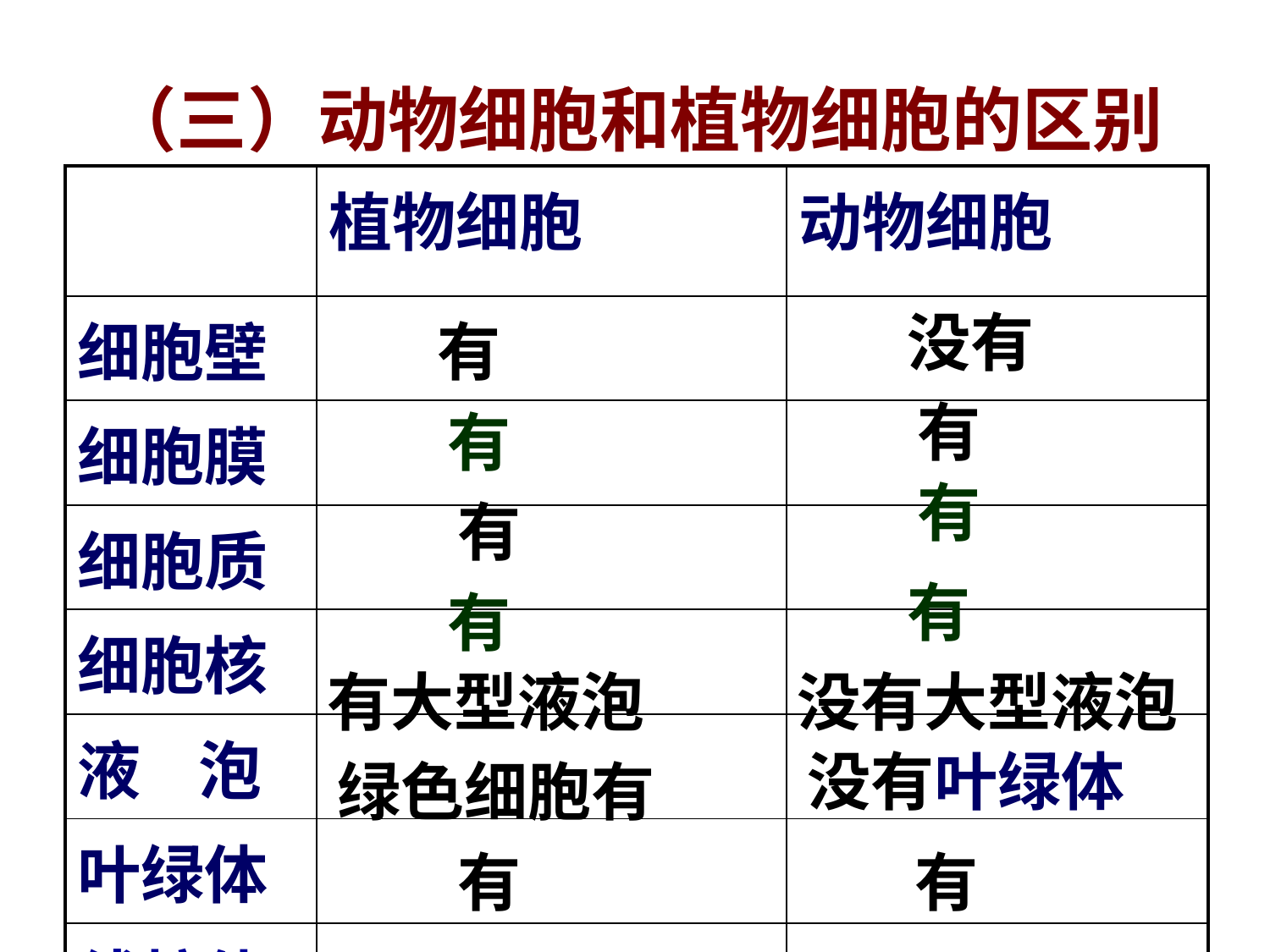

# （三）动物细胞和植物细胞的区别
|  | 植物细胞 | 动物细胞 |
| --- | --- | --- |
| 细胞壁 |  |  |
| 细胞膜 |  |  |
| 细胞质 |  |  |
| 细胞核 |  |  |
| 液 泡 |  |  |
| 叶绿体 |  |  |
| 线粒体 |  |  |
没有
有
有
有
有

有
 有
有

有大型液泡
没有大型液泡
没有叶绿体
绿色细胞有
有
有